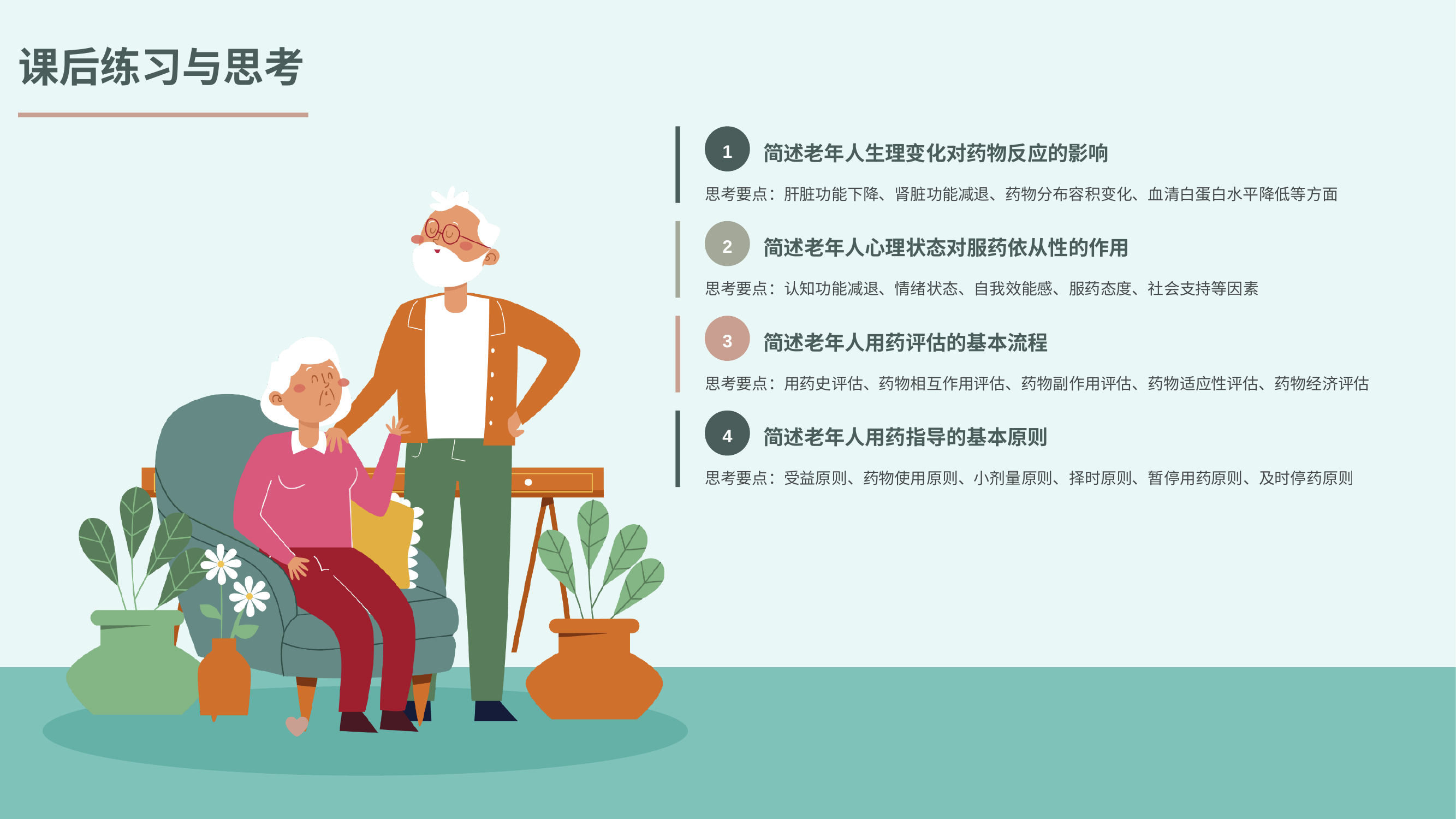

课后练习与思考

1

简述老年人生理变化对药物反应的影响
思考要点：肝脏功能下降、肾脏功能减退、药物分布容积变化、血清白蛋白水平降低等方面

2

简述老年人心理状态对服药依从性的作用
思考要点：认知功能减退、情绪状态、自我效能感、服药态度、社会支持等因素

3

简述老年人用药评估的基本流程
思考要点：用药史评估、药物相互作用评估、药物副作用评估、药物适应性评估、药物经济评估

4

简述老年人用药指导的基本原则
思考要点：受益原则、药物使用原则、小剂量原则、择时原则、暂停用药原则、及时停药原则